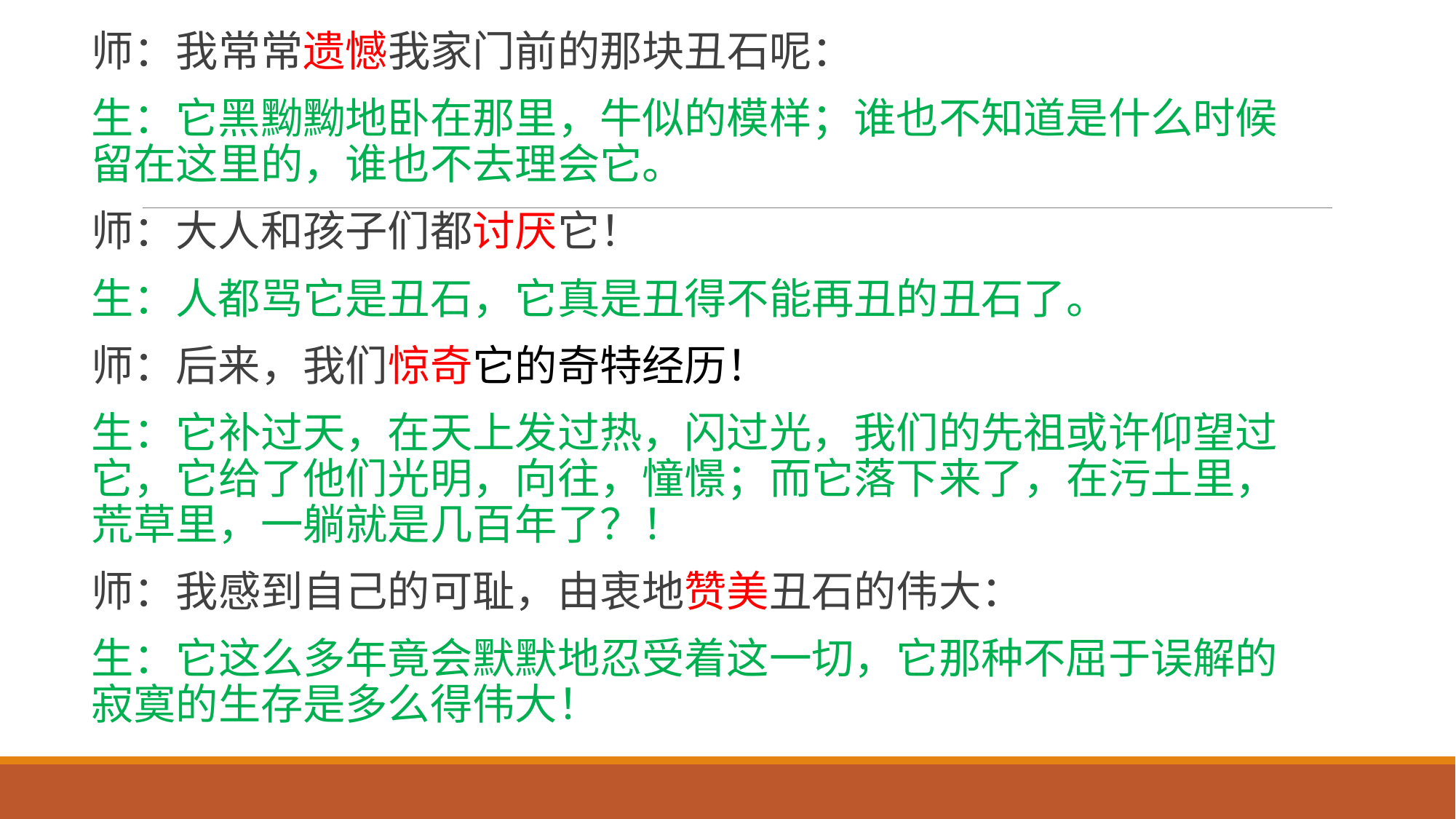

师：我常常遗憾我家门前的那块丑石呢：
生：它黑黝黝地卧在那里，牛似的模样；谁也不知道是什么时候留在这里的，谁也不去理会它。
师：大人和孩子们都讨厌它！
生：人都骂它是丑石，它真是丑得不能再丑的丑石了。
师：后来，我们惊奇它的奇特经历！
生：它补过天，在天上发过热，闪过光，我们的先祖或许仰望过它，它给了他们光明，向往，憧憬；而它落下来了，在污土里，荒草里，一躺就是几百年了？！
师：我感到自己的可耻，由衷地赞美丑石的伟大：
生：它这么多年竟会默默地忍受着这一切，它那种不屈于误解的寂寞的生存是多么得伟大！